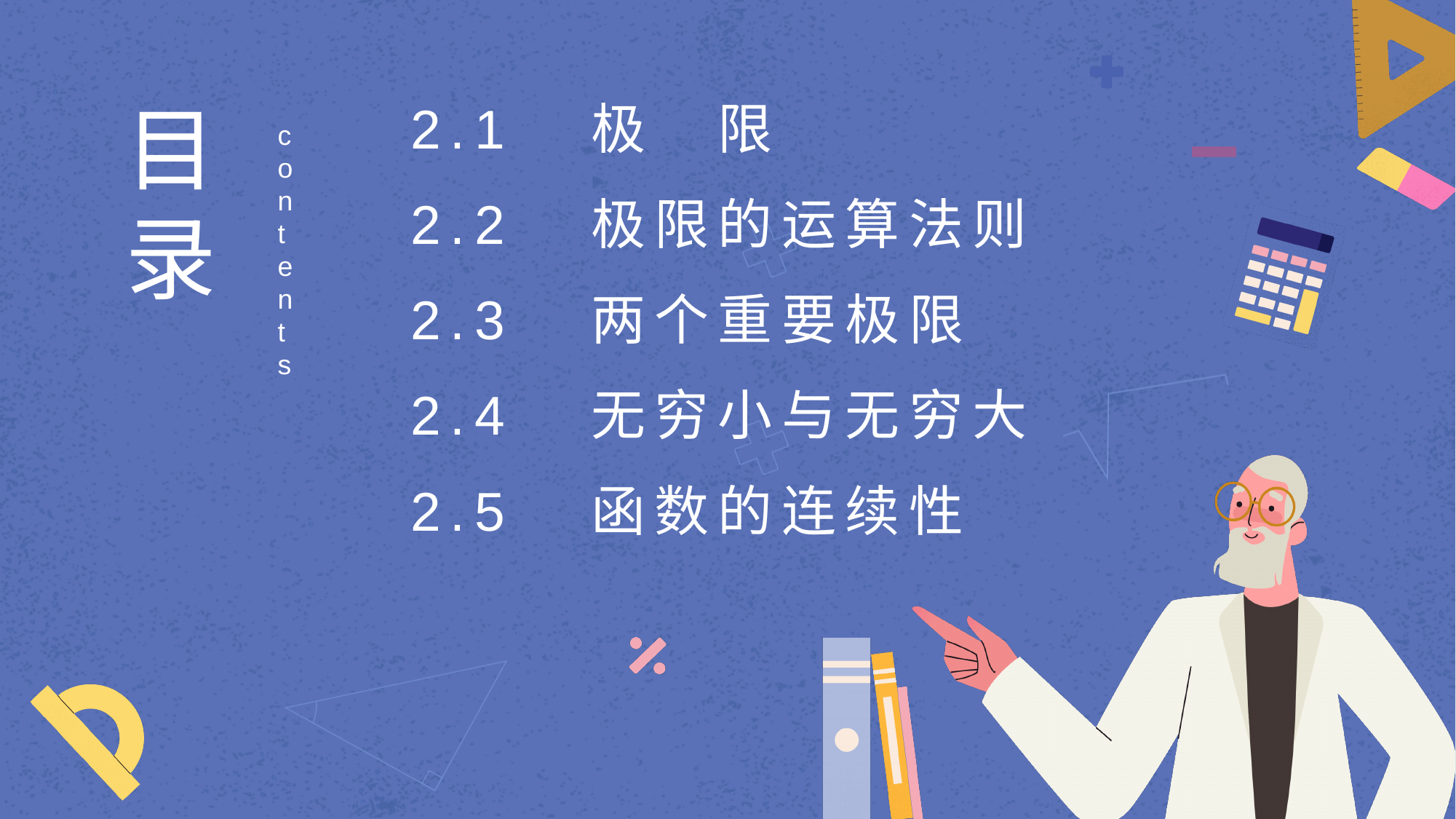

目
录
2.1　极　限
contents
2.2　极限的运算法则
2.3　两个重要极限
2.4　无穷小与无穷大
2.5　函数的连续性